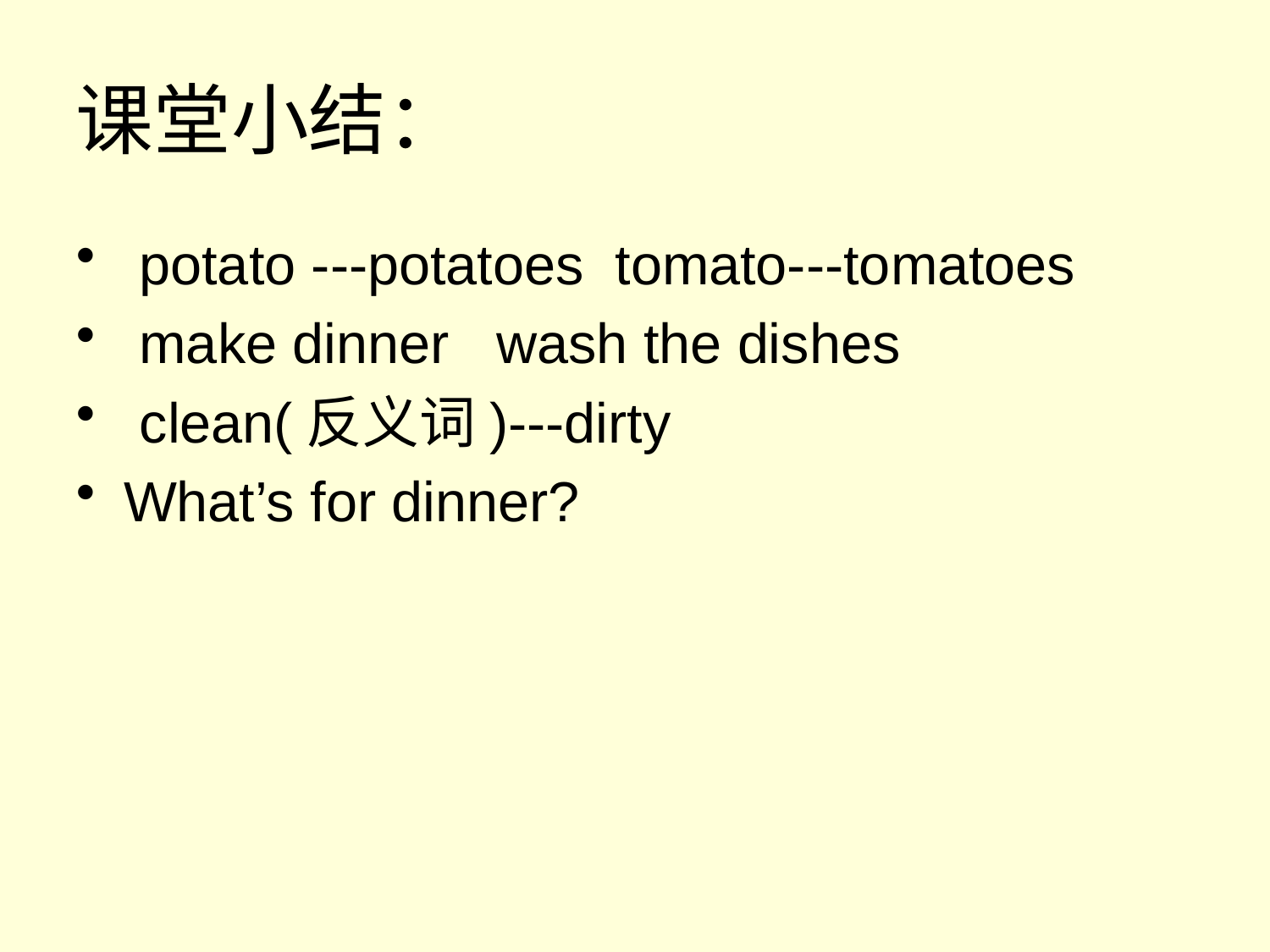

# 课堂小结：
 potato ---potatoes  tomato---tomatoes
 make dinner   wash the dishes
 clean(反义词)---dirty
What’s for dinner?